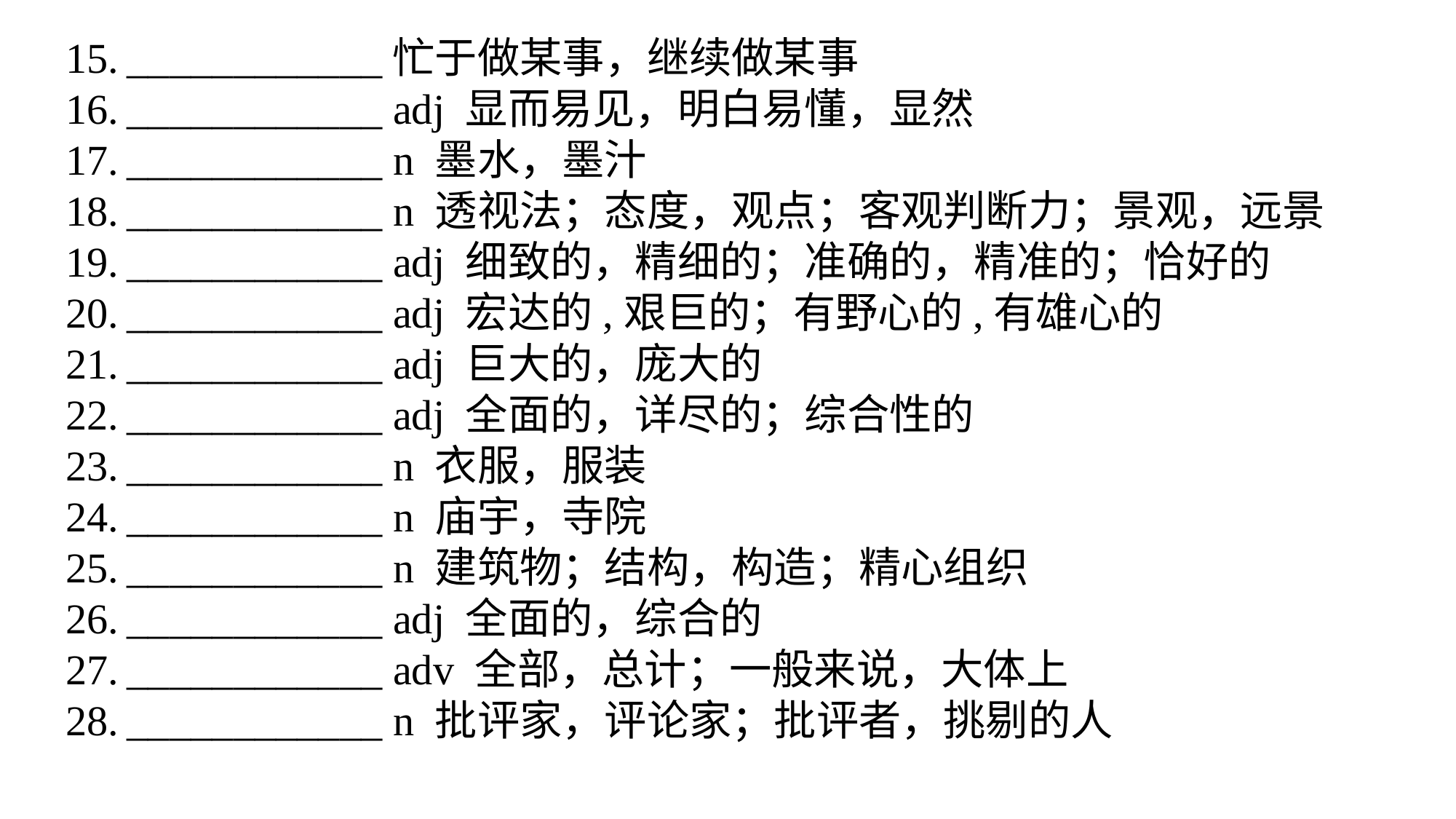

____________忙于做某事，继续做某事
____________ adj 显而易见，明白易懂，显然
____________ n 墨水，墨汁
____________ n 透视法；态度，观点；客观判断力；景观，远景
____________ adj 细致的，精细的；准确的，精准的；恰好的
____________ adj 宏达的,艰巨的；有野心的,有雄心的
____________ adj 巨大的，庞大的
____________ adj 全面的，详尽的；综合性的
____________ n 衣服，服装
____________ n 庙宇，寺院
____________ n 建筑物；结构，构造；精心组织
____________ adj 全面的，综合的
____________ adv 全部，总计；一般来说，大体上
____________ n 批评家，评论家；批评者，挑剔的人